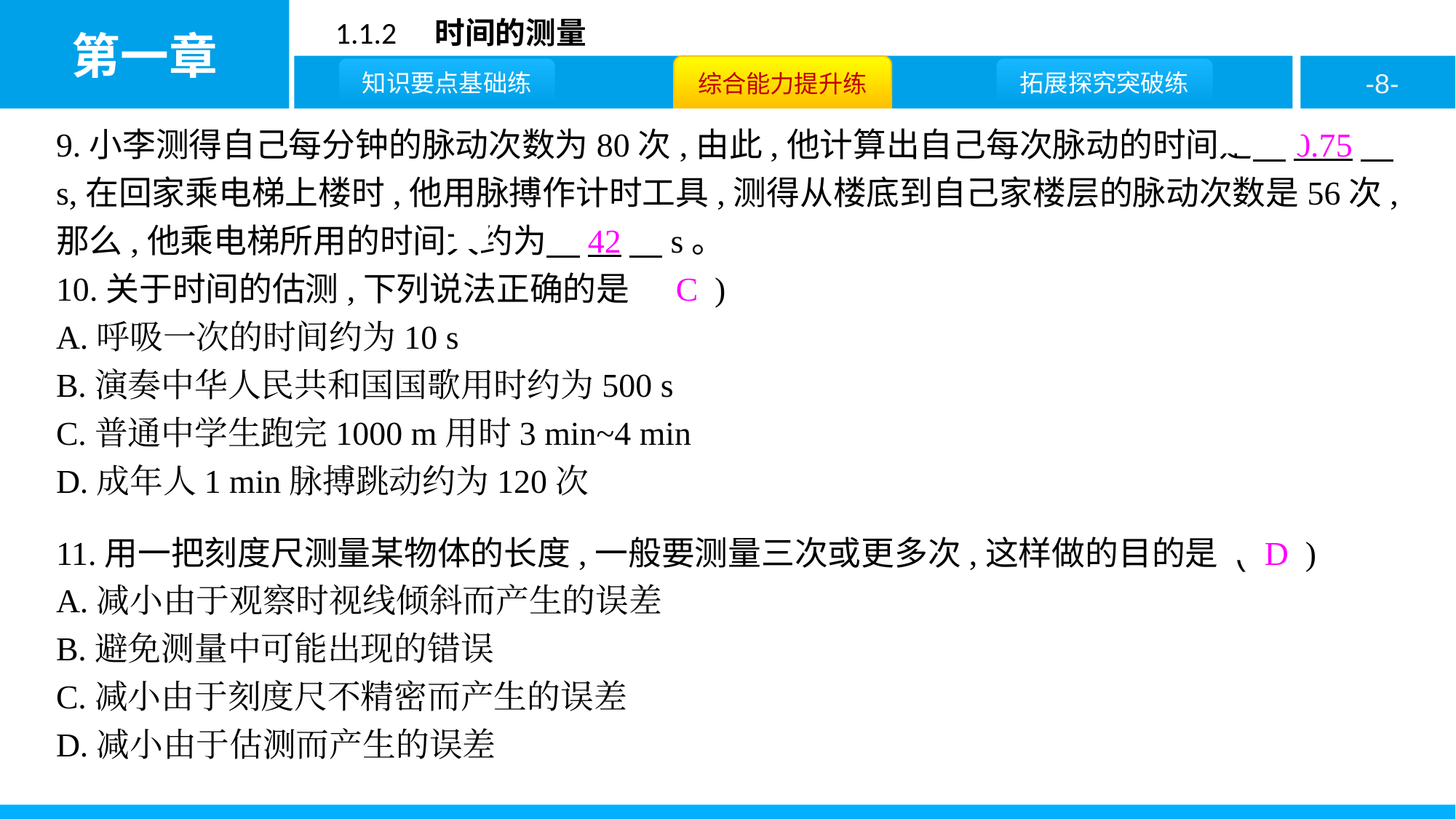

9.小李测得自己每分钟的脉动次数为80次,由此,他计算出自己每次脉动的时间是　0.75　s,在回家乘电梯上楼时,他用脉搏作计时工具,测得从楼底到自己家楼层的脉动次数是56次,那么,他乘电梯所用的时间大约为　42　s。
10.关于时间的估测,下列说法正确的是 (  C  )
A.呼吸一次的时间约为10 s
B.演奏中华人民共和国国歌用时约为500 s
C.普通中学生跑完1000 m用时3 min~4 min
D.成年人1 min脉搏跳动约为120次

11.用一把刻度尺测量某物体的长度,一般要测量三次或更多次,这样做的目的是 (  D  )
A.减小由于观察时视线倾斜而产生的误差
B.避免测量中可能出现的错误
C.减小由于刻度尺不精密而产生的误差
D.减小由于估测而产生的误差